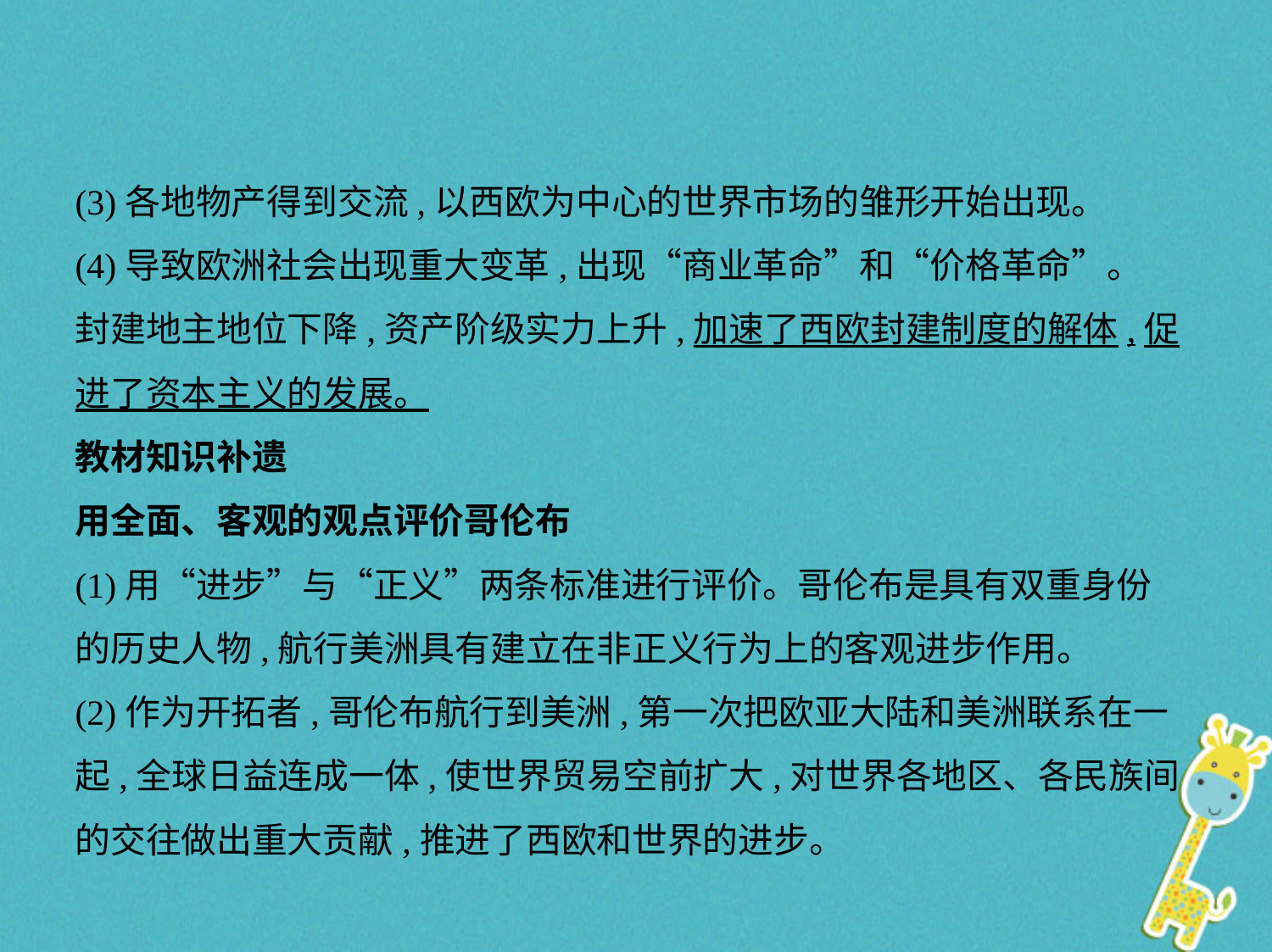

(3)各地物产得到交流,以西欧为中心的世界市场的雏形开始出现。
(4)导致欧洲社会出现重大变革,出现“商业革命”和“价格革命”。
封建地主地位下降,资产阶级实力上升,加速了西欧封建制度的解体,促
进了资本主义的发展。
教材知识补遗
用全面、客观的观点评价哥伦布
(1)用“进步”与“正义”两条标准进行评价。哥伦布是具有双重身份
的历史人物,航行美洲具有建立在非正义行为上的客观进步作用。
(2)作为开拓者,哥伦布航行到美洲,第一次把欧亚大陆和美洲联系在一
起,全球日益连成一体,使世界贸易空前扩大,对世界各地区、各民族间
的交往做出重大贡献,推进了西欧和世界的进步。